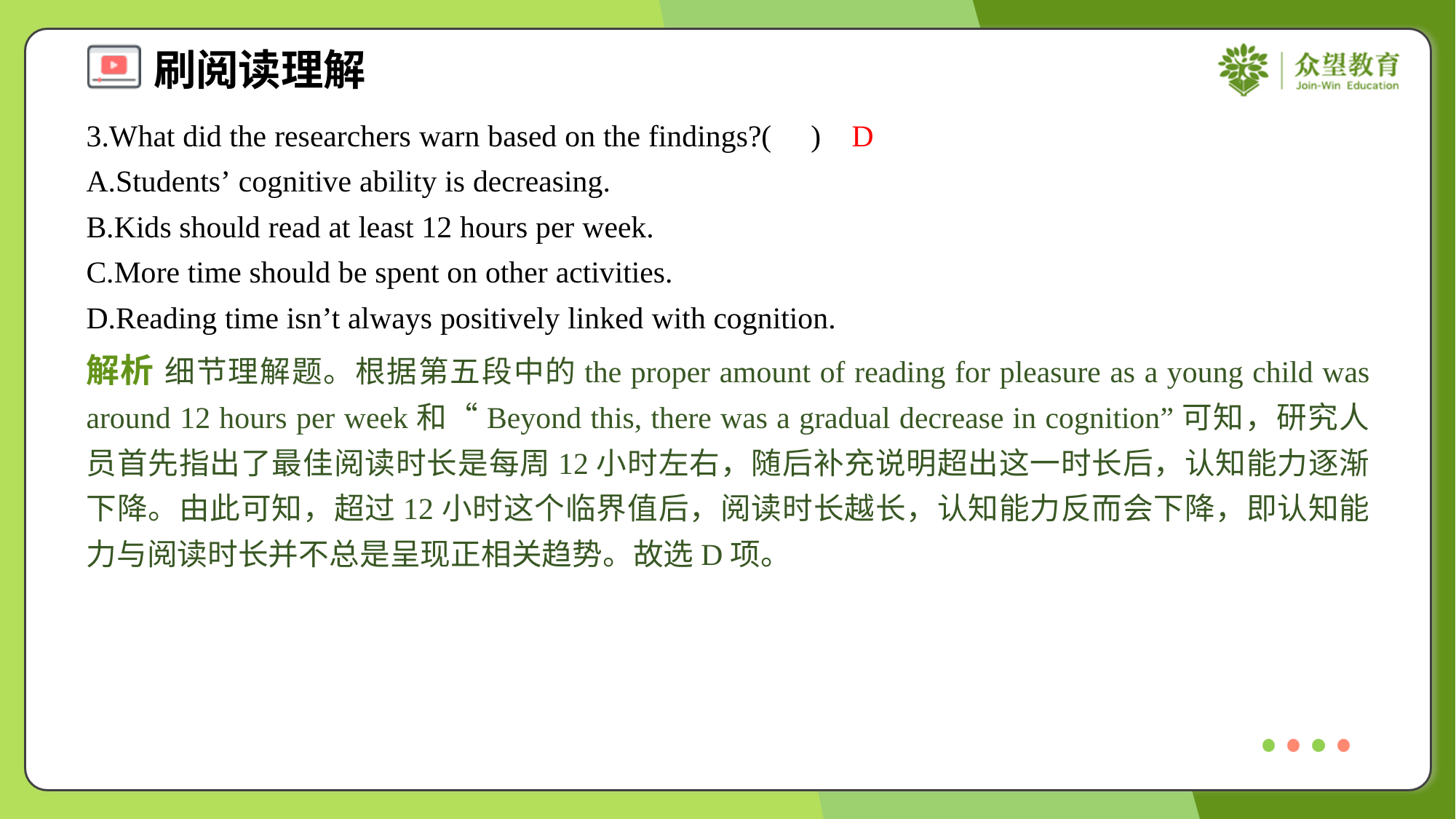

3.What did the researchers warn based on the findings?(     )
D
A.Students’ cognitive ability is decreasing.
B.Kids should read at least 12 hours per week.
C.More time should be spent on other activities.
D.Reading time isn’t always positively linked with cognition.
解析 细节理解题。根据第五段中的the proper amount of reading for pleasure as a young child was around 12 hours per week和“Beyond this, there was a gradual decrease in cognition”可知，研究人员首先指出了最佳阅读时长是每周12小时左右，随后补充说明超出这一时长后，认知能力逐渐下降。由此可知，超过12小时这个临界值后，阅读时长越长，认知能力反而会下降，即认知能力与阅读时长并不总是呈现正相关趋势。故选D项。